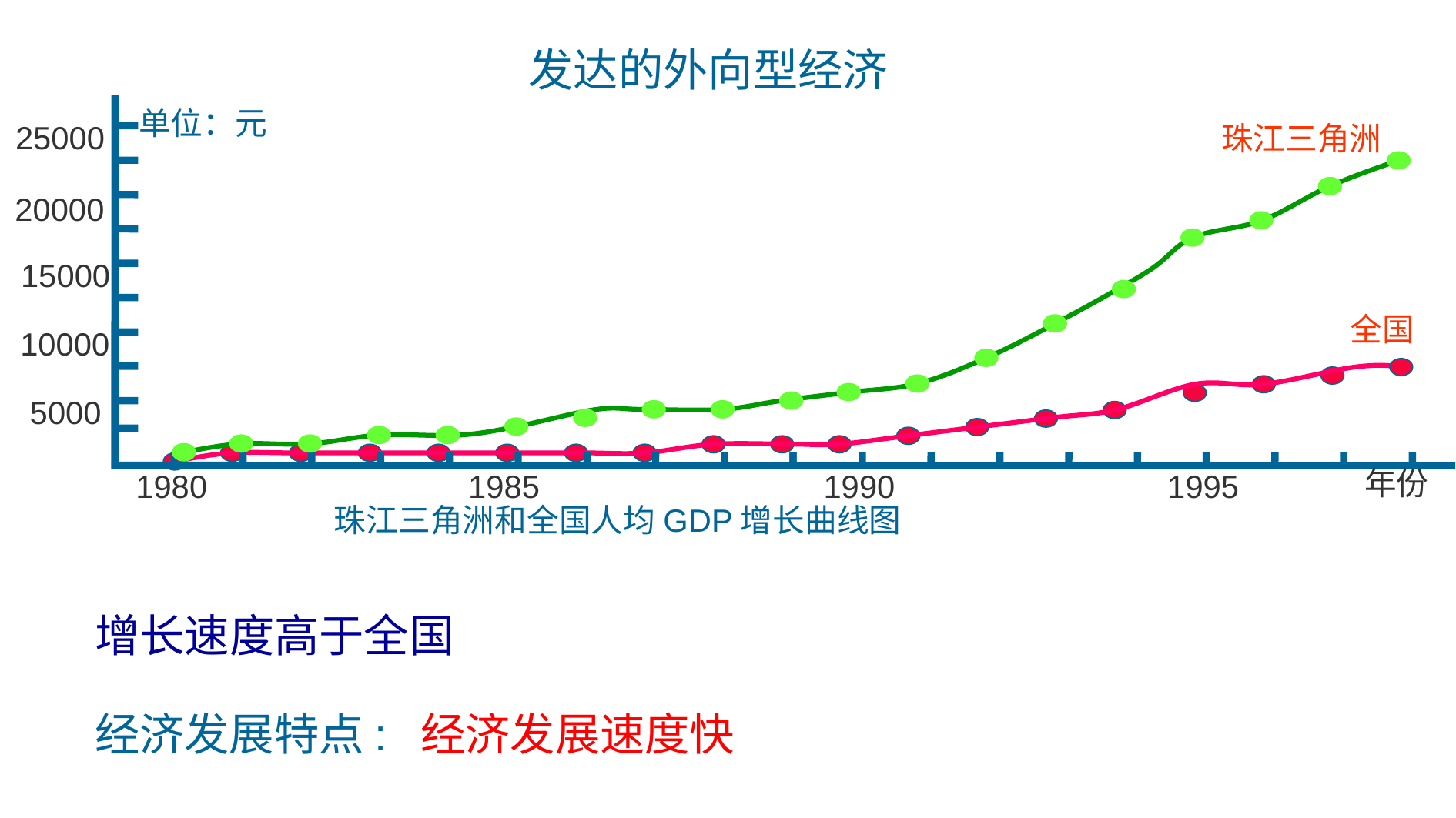

发达的外向型经济

单位：元
25000
20000
15000
10000
5000
年份
1980
1985
1990
1995

珠江三角洲
全国
珠江三角洲和全国人均GDP增长曲线图
增长速度高于全国
经济发展特点:
经济发展速度快